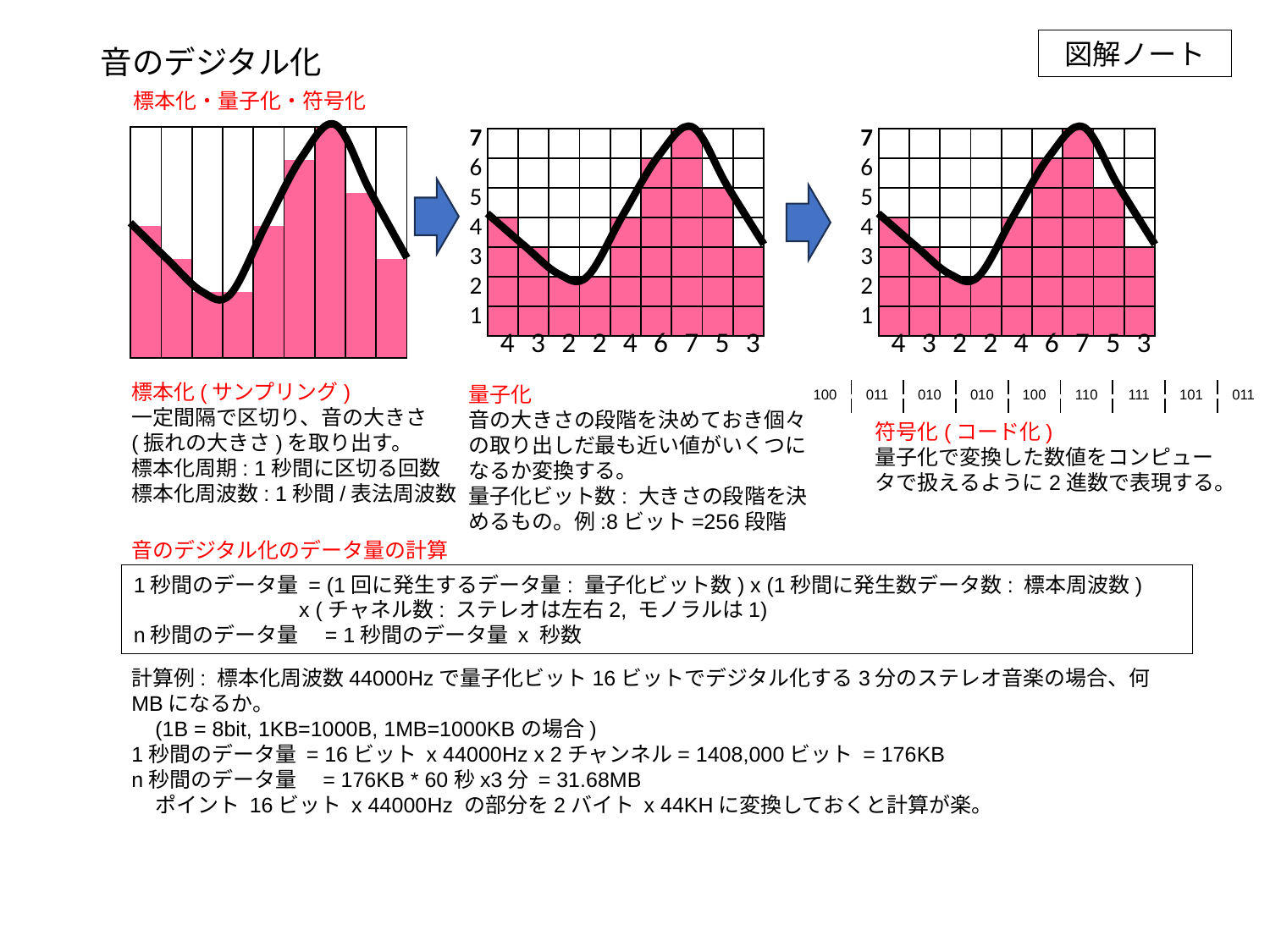

図解ノート
音のデジタル化
標本化・量子化・符号化

|  |  |  |  |  |  |  |  |  |  |
| --- | --- | --- | --- | --- | --- | --- | --- | --- | --- |
|  |  |  |  |  |  |  |  |  |  |
|  |  |  |  |  |  |  |  |  |  |
|  |  |  |  |  |  |  |  |  |  |
|  |  |  |  |  |  |  |  |  |  |
|  |  |  |  |  |  |  |  |  |  |
|  |  |  |  |  |  |  |  |  |  |
| 7 |  |  |  |  |  |  |  |  |  |
| --- | --- | --- | --- | --- | --- | --- | --- | --- | --- |
| 6 |  |  |  |  |  |  |  |  |  |
| 5 |  |  |  |  |  |  |  |  |  |
| 4 |  |  |  |  |  |  |  |  |  |
| 3 |  |  |  |  |  |  |  |  |  |
| 2 |  |  |  |  |  |  |  |  |  |
| 1 |  |  |  |  |  |  |  |  |  |
|  | 4 | 3 | 2 | 2 | 4 | 6 | 7 | 5 | 3 |
| 7 |  |  |  |  |  |  |  |  |  |
| --- | --- | --- | --- | --- | --- | --- | --- | --- | --- |
| 6 |  |  |  |  |  |  |  |  |  |
| 5 |  |  |  |  |  |  |  |  |  |
| 4 |  |  |  |  |  |  |  |  |  |
| 3 |  |  |  |  |  |  |  |  |  |
| 2 |  |  |  |  |  |  |  |  |  |
| 1 |  |  |  |  |  |  |  |  |  |
|  | 4 | 3 | 2 | 2 | 4 | 6 | 7 | 5 | 3 |

標本化(サンプリング)
一定間隔で区切り、音の大きさ
(振れの大きさ)を取り出す。
標本化周期: 1秒間に区切る回数
標本化周波数: 1秒間/表法周波数
量子化
音の大きさの段階を決めておき個々の取り出しだ最も近い値がいくつになるか変換する。
量子化ビット数: 大きさの段階を決めるもの。例:8ビット=256段階
| 100 | 011 | 010 | 010 | 100 | 110 | 111 | 101 | 011 |
| --- | --- | --- | --- | --- | --- | --- | --- | --- |
符号化(コード化)
量子化で変換した数値をコンピュータで扱えるように2進数で表現する。
音のデジタル化のデータ量の計算
1秒間のデータ量 = (1回に発生するデータ量: 量子化ビット数) x (1秒間に発生数データ数: 標本周波数)
                            x (チャネル数: ステレオは左右2, モノラルは1)
n秒間のデータ量　= 1秒間のデータ量 x 秒数
計算例: 標本化周波数44000Hzで量子化ビット16ビットでデジタル化する3分のステレオ音楽の場合、何MBになるか。
    (1B = 8bit, 1KB=1000B, 1MB=1000KBの場合)
1秒間のデータ量 = 16ビット x 44000Hz x 2チャンネル= 1408,000ビット = 176KB
n秒間のデータ量　= 176KB * 60秒x3分 = 31.68MB
    ポイント 16ビット x 44000Hz の部分を2バイト x 44KHに変換しておくと計算が楽。